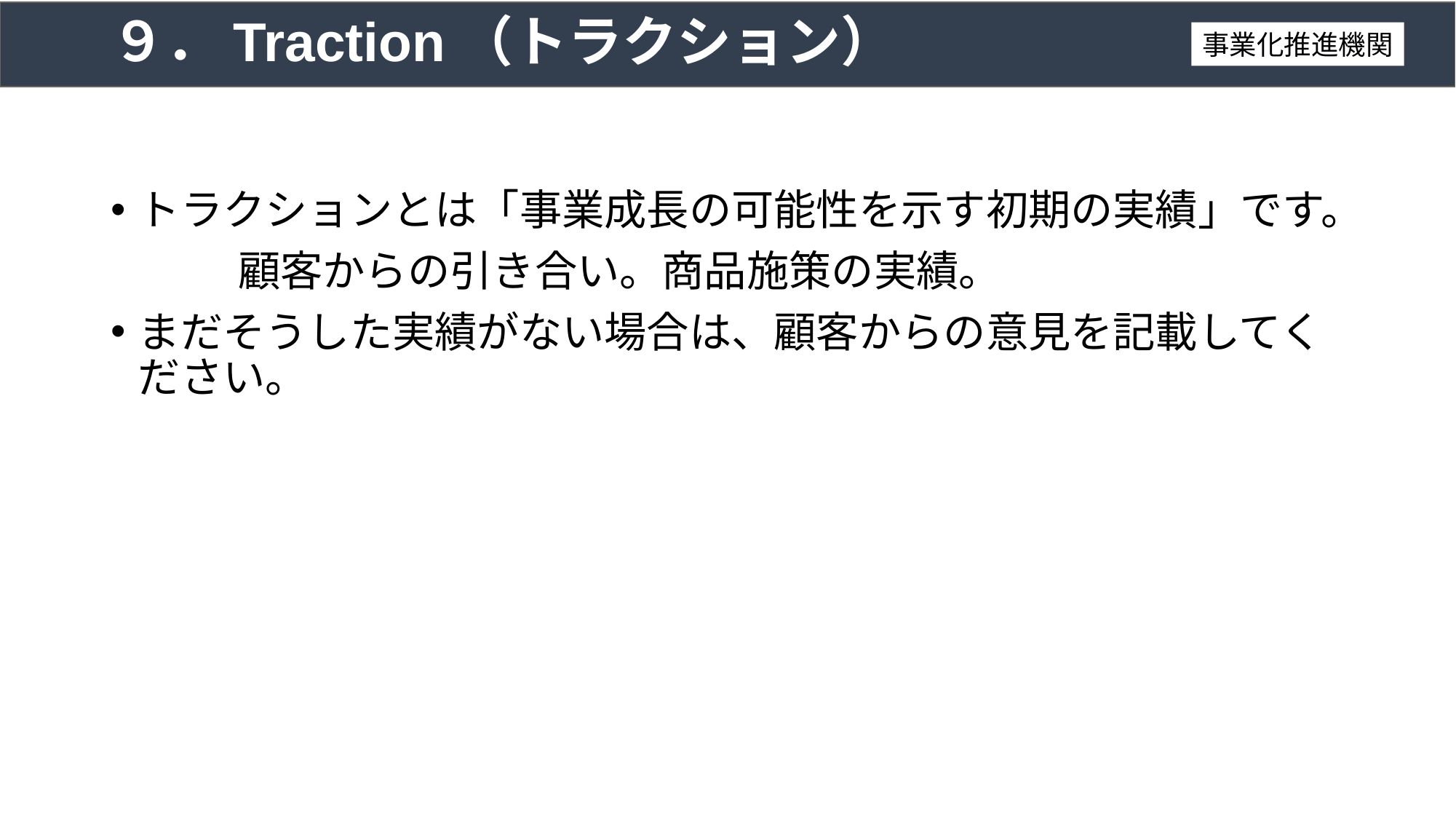

# ９．Traction（トラクション）
事業化推進機関
トラクションとは「事業成長の可能性を示す初期の実績」です。
　　　顧客からの引き合い。商品施策の実績。
まだそうした実績がない場合は、顧客からの意見を記載してください。